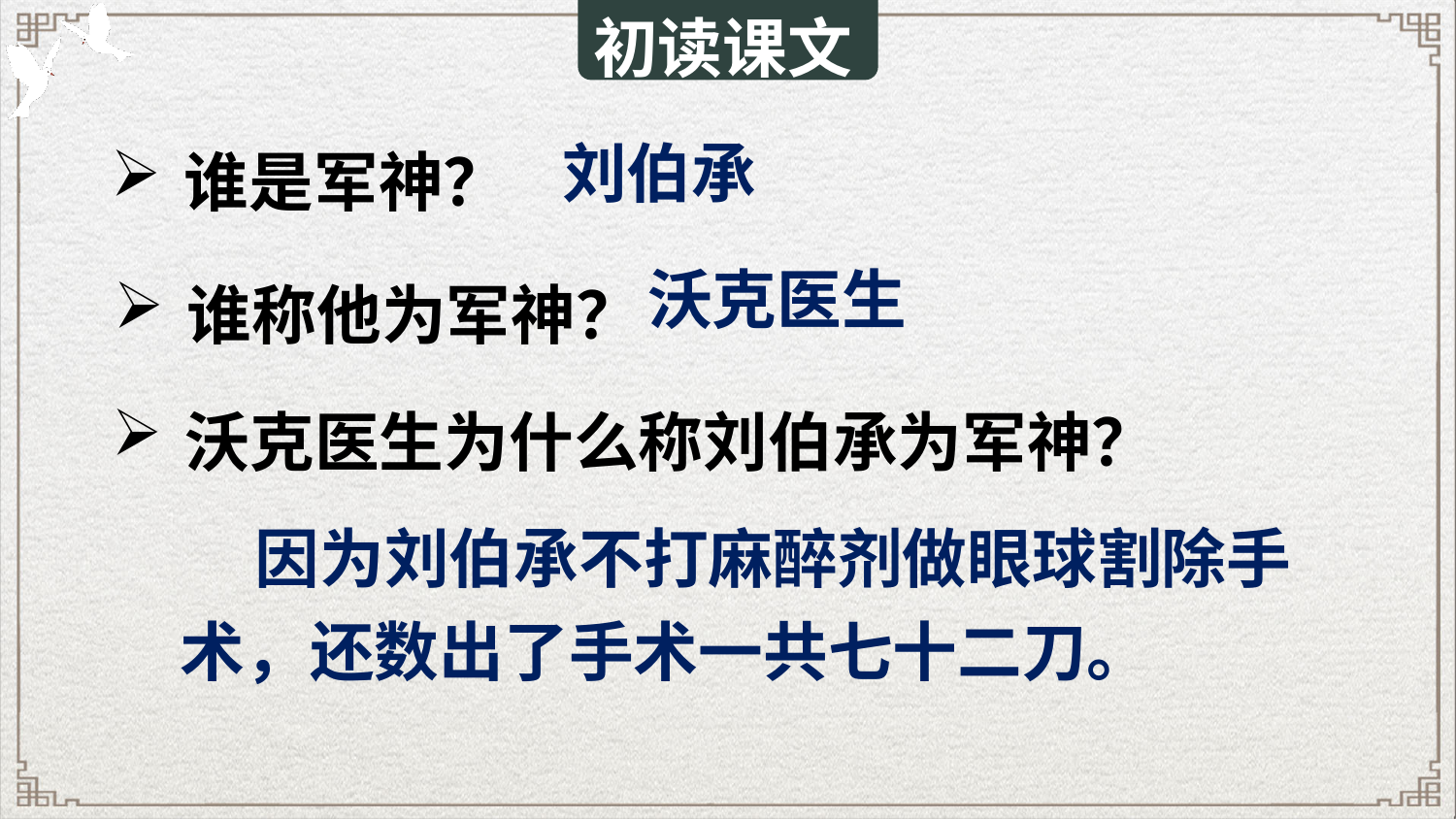

初读课文
谁是军神？
刘伯承
谁称他为军神？
沃克医生
沃克医生为什么称刘伯承为军神？
    因为刘伯承不打麻醉剂做眼球割除手术，还数出了手术一共七十二刀。